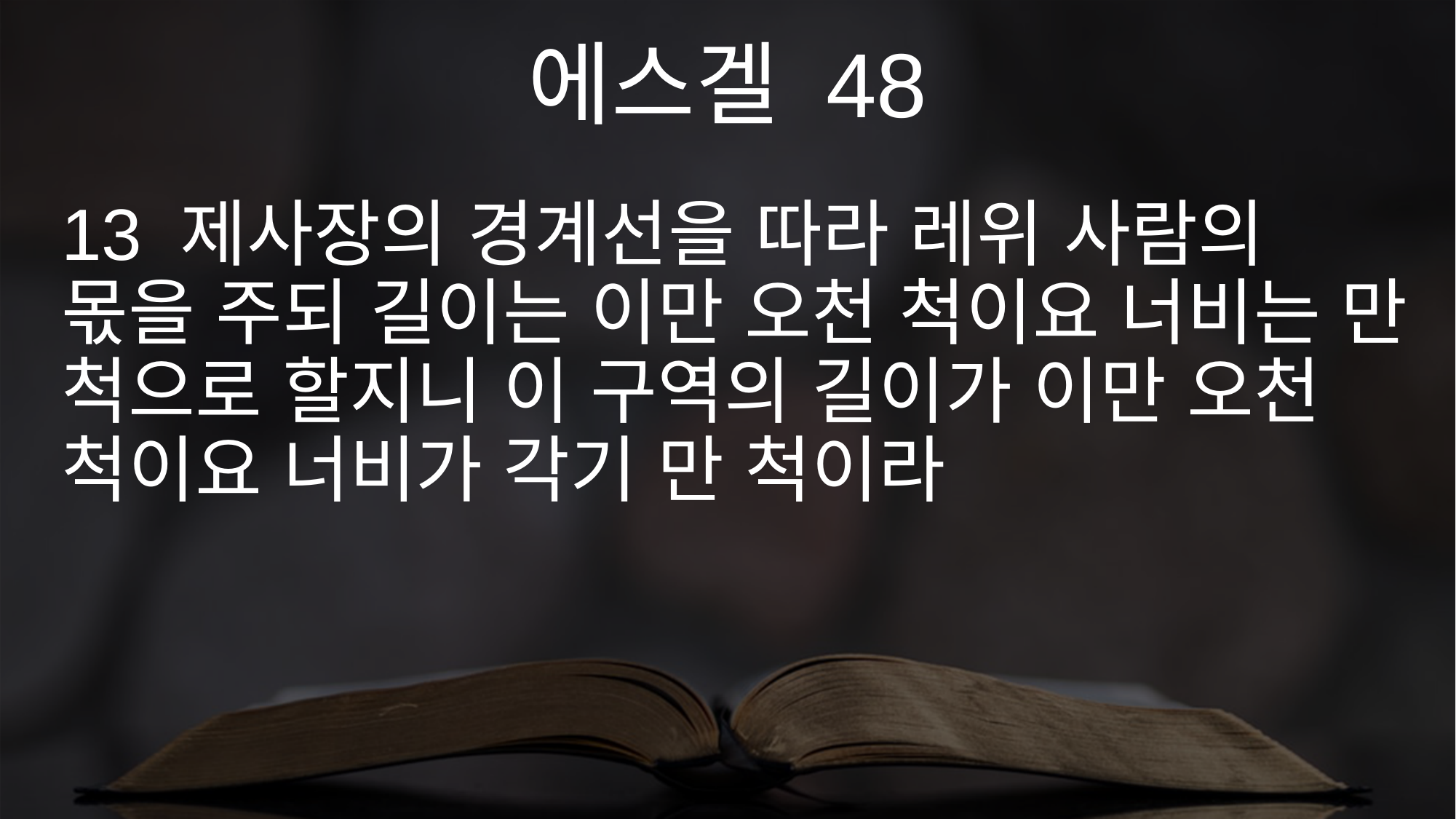

에스겔 48
13 제사장의 경계선을 따라 레위 사람의 몫을 주되 길이는 이만 오천 척이요 너비는 만 척으로 할지니 이 구역의 길이가 이만 오천 척이요 너비가 각기 만 척이라